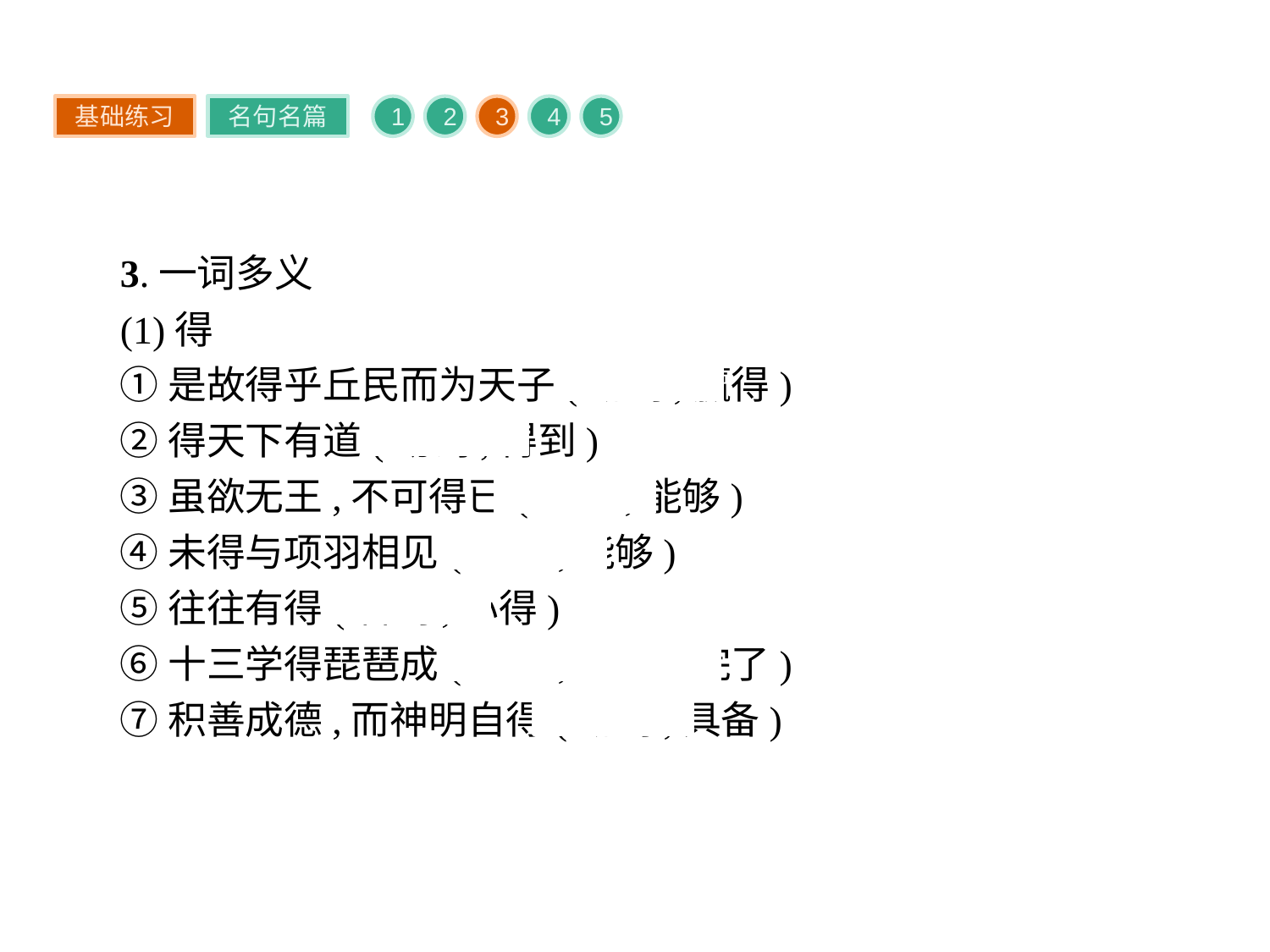

基础练习
名句名篇
1
2
3
4
5
3.一词多义
(1)得
①是故得乎丘民而为天子(动词,赢得)
②得天下有道(动词,得到)
③虽欲无王,不可得已(动词,能够)
④未得与项羽相见(助词,能够)
⑤往往有得(名词,心得)
⑥十三学得琵琶成(动词,完成、完了)
⑦积善成德,而神明自得(动词,具备)